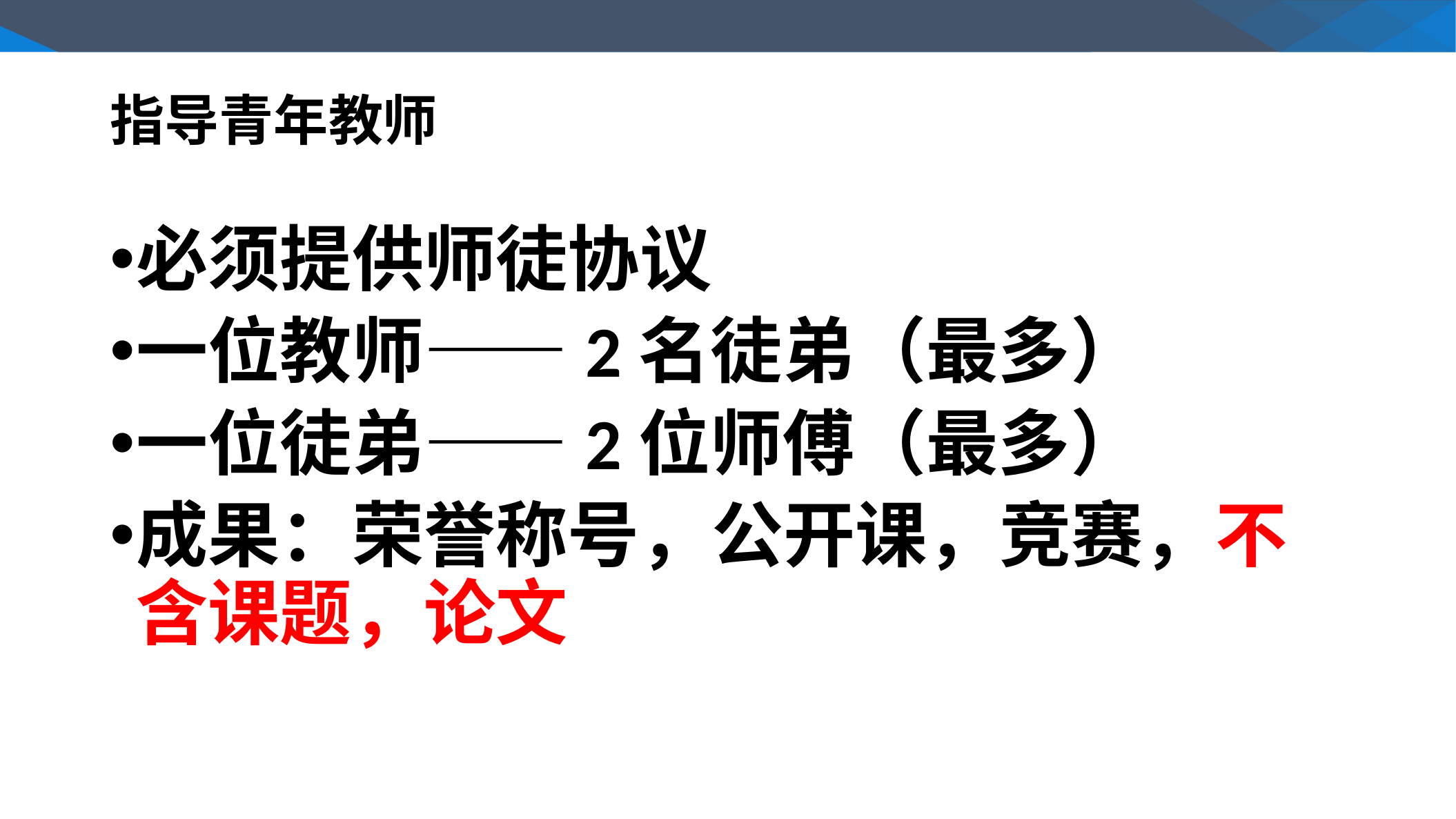

# 指导青年教师
必须提供师徒协议
一位教师——2名徒弟（最多）
一位徒弟——2位师傅（最多）
成果：荣誉称号，公开课，竞赛，不含课题，论文